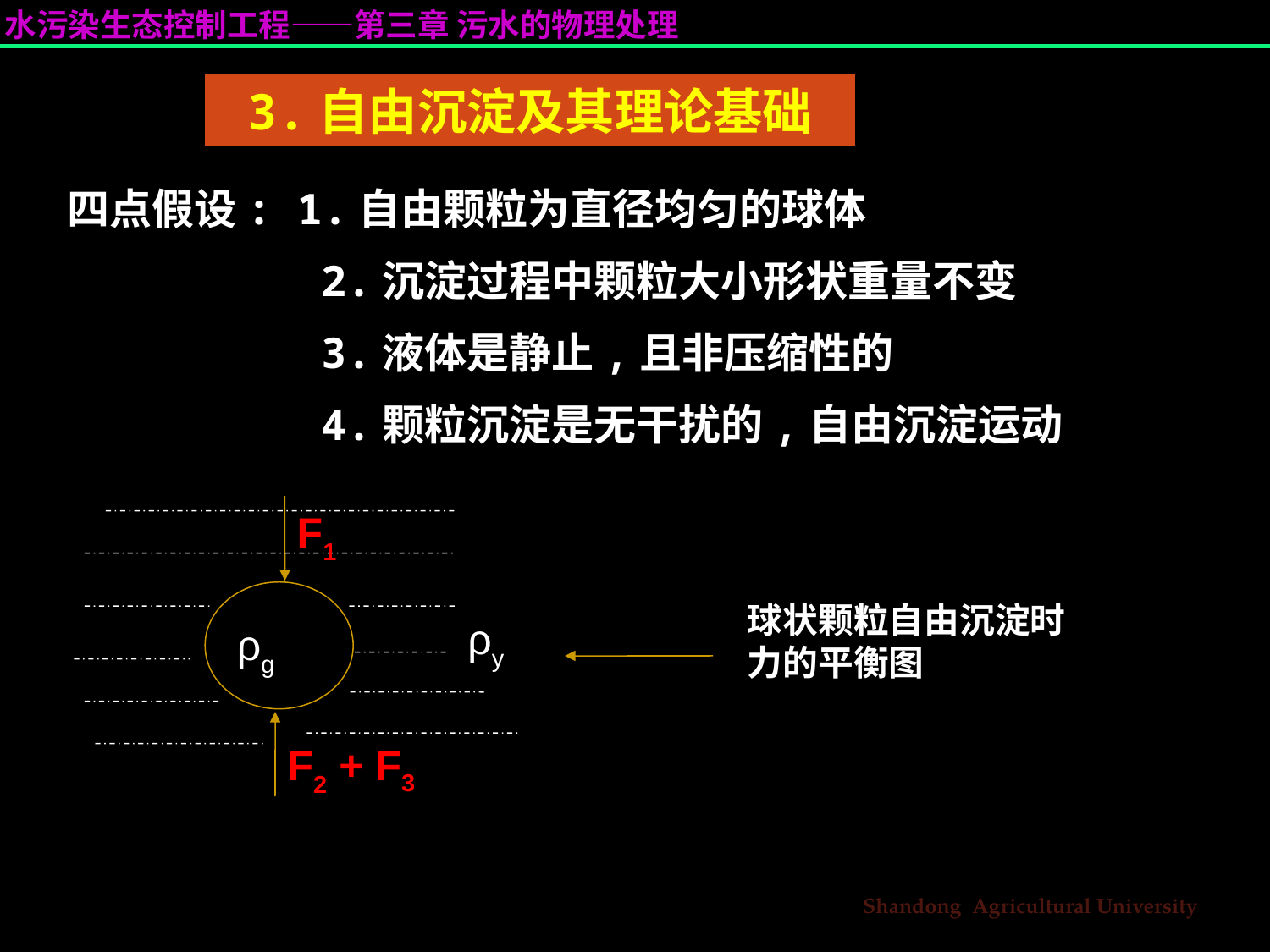

3.自由沉淀及其理论基础

四点假设: 1.自由颗粒为直径均匀的球体
          2.沉淀过程中颗粒大小形状重量不变
          3.液体是静止,且非压缩性的
          4.颗粒沉淀是无干扰的,自由沉淀运动

F1

球状颗粒自由沉淀时力的平衡图

ρy
ρg

F2 + F3